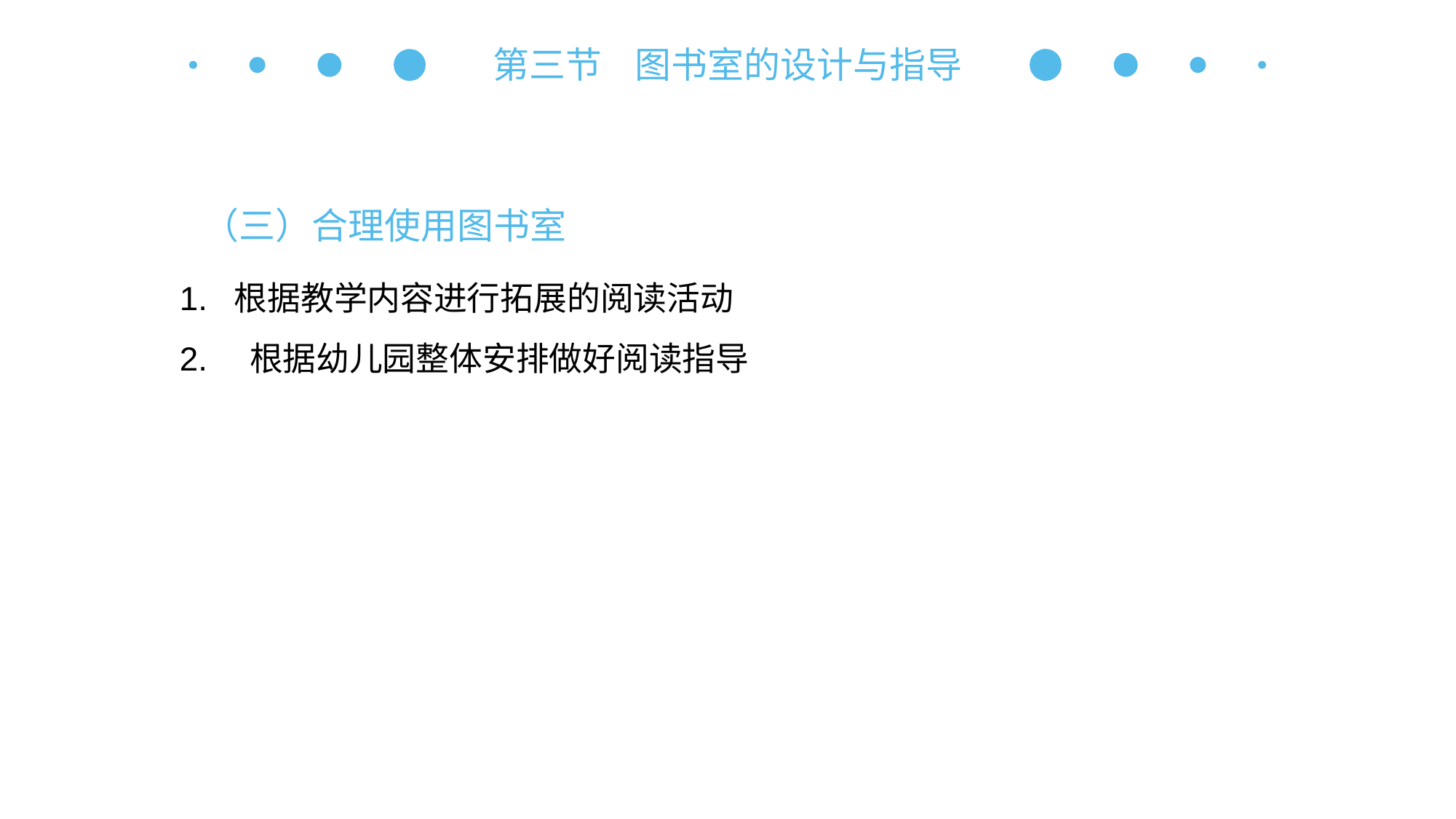

第三节    图书室的设计与指导

（三）合理使用图书室
根据教学内容进行拓展的阅读活动
 根据幼儿园整体安排做好阅读指导

自主